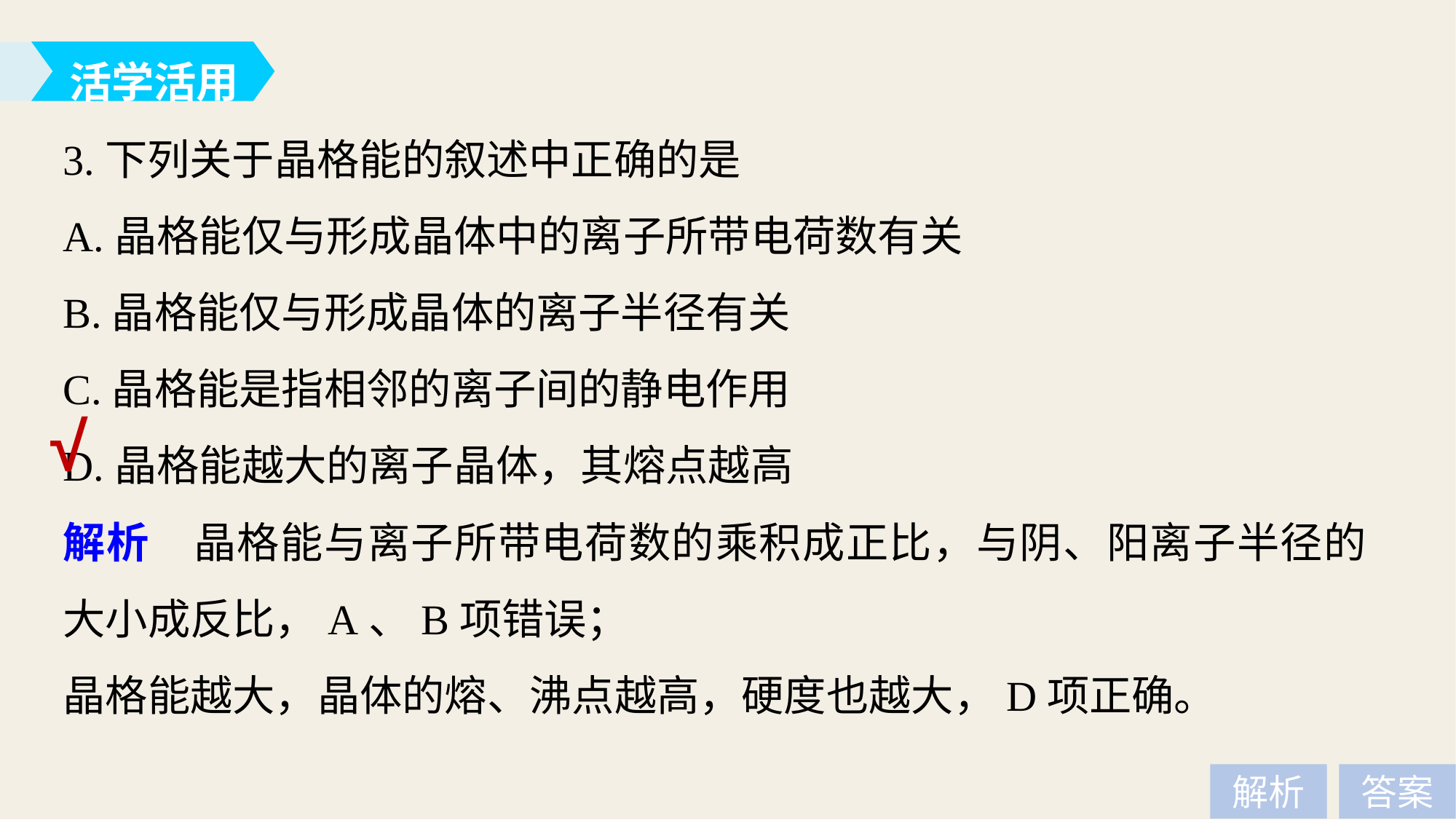

活学活用

3.下列关于晶格能的叙述中正确的是
A.晶格能仅与形成晶体中的离子所带电荷数有关
B.晶格能仅与形成晶体的离子半径有关
C.晶格能是指相邻的离子间的静电作用
D.晶格能越大的离子晶体，其熔点越高
√
解析　晶格能与离子所带电荷数的乘积成正比，与阴、阳离子半径的大小成反比，A、B项错误；
晶格能越大，晶体的熔、沸点越高，硬度也越大，D项正确。
解析
答案